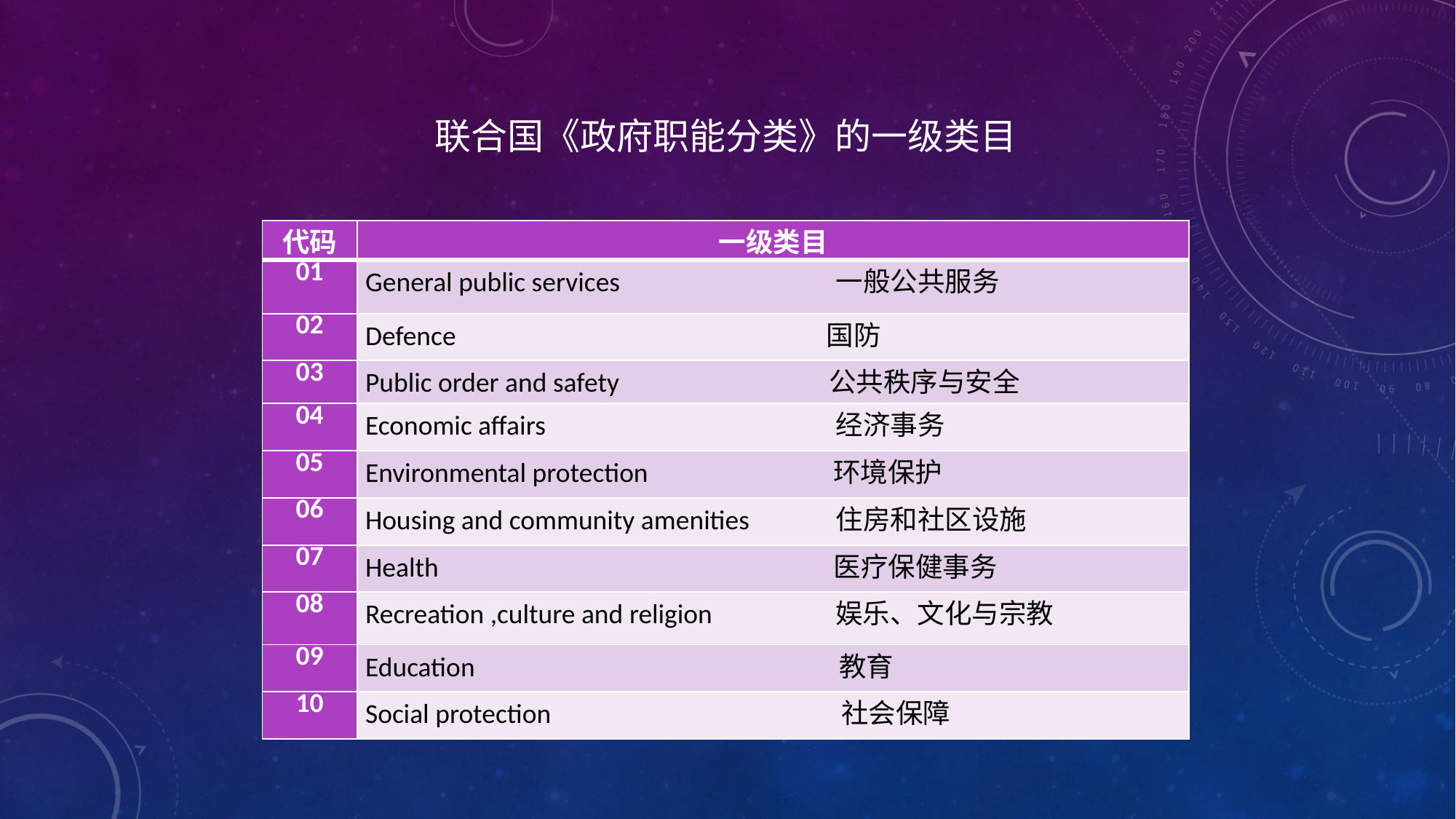

联合国《政府职能分类》的一级类目
| 代码 | 一级类目 |
| --- | --- |
| 01 | General public services 一般公共服务 |
| 02 | Defence 国防 |
| 03 | Public order and safety 公共秩序与安全 |
| 04 | Economic affairs 经济事务 |
| 05 | Environmental protection 环境保护 |
| 06 | Housing and community amenities 住房和社区设施 |
| 07 | Health 医疗保健事务 |
| 08 | Recreation ,culture and religion 娱乐、文化与宗教 |
| 09 | Education 教育 |
| 10 | Social protection 社会保障 |